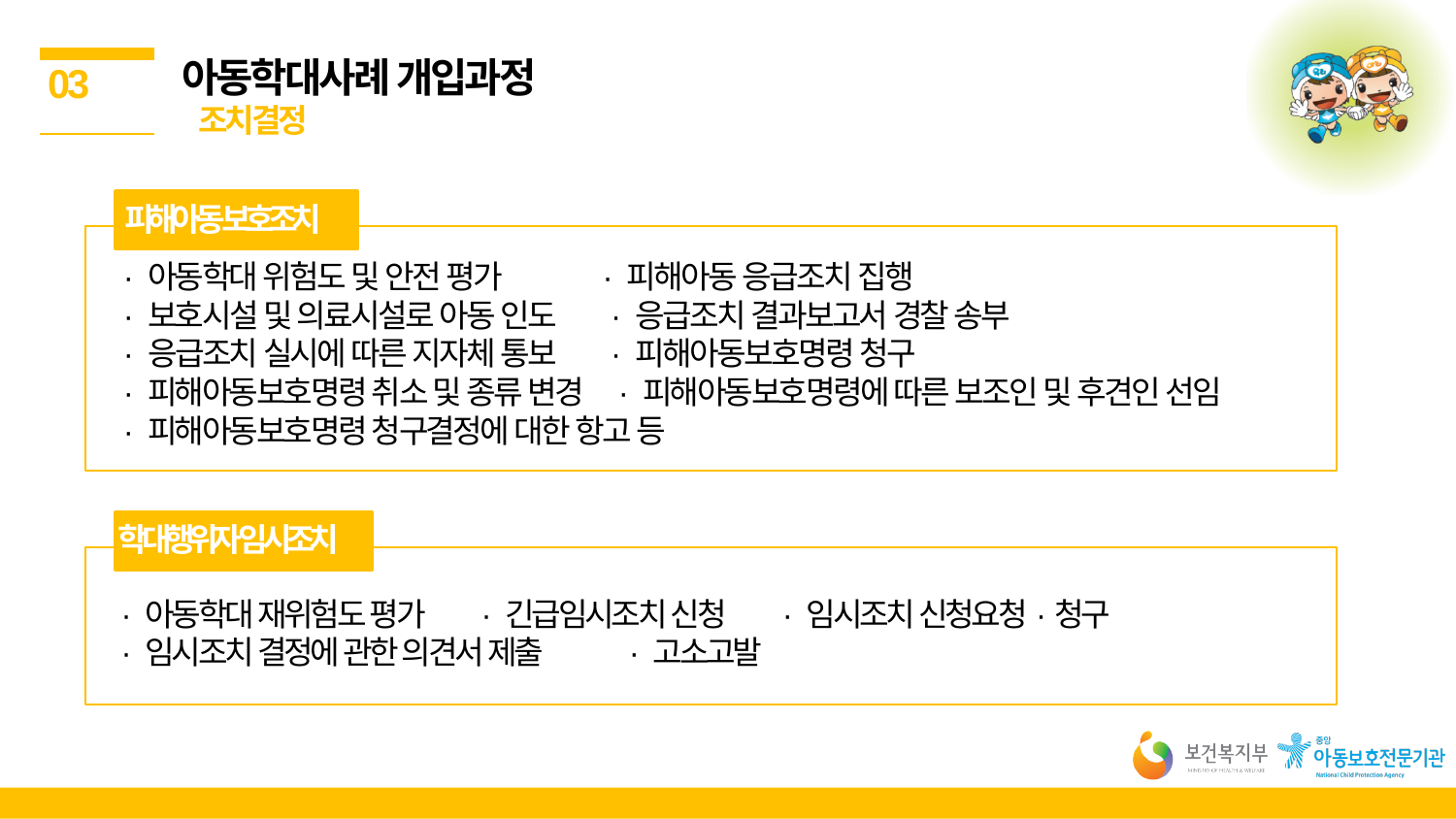

아동학대사례 개입과정
 조치결정
03
피해아동 보호조치

· 아동학대 위험도 및 안전 평가              · 피해아동 응급조치 집행
· 보호시설 및 의료시설로 아동 인도       · 응급조치 결과보고서 경찰 송부
· 응급조치 실시에 따른 지자체 통보       · 피해아동보호명령 청구
· 피해아동보호명령 취소 및 종류 변경    · 피해아동보호명령에 따른 보조인 및 후견인 선임
· 피해아동보호명령 청구결정에 대한 항고 등
학대행위자 임시조치

· 아동학대 재위험도 평가        · 긴급임시조치 신청        · 임시조치 신청요청·청구
· 임시조치 결정에 관한 의견서 제출             · 고소고발